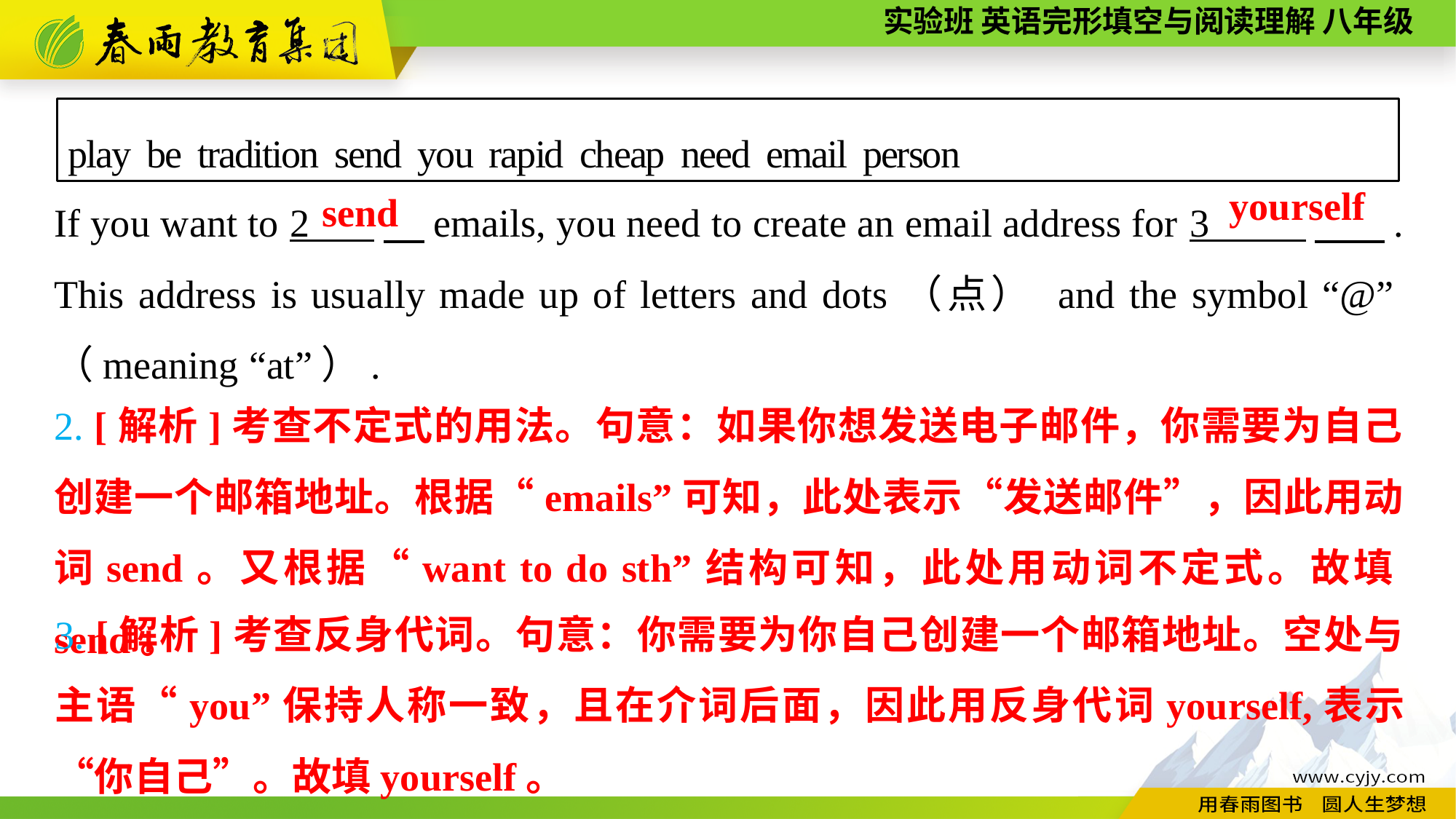

play  be  tradition  send  you  rapid  cheap  need  email  person
If you want to 2      ，emails, you need to create an email address for 3         　   . This address is usually made up of letters and dots（点） and the symbol “@”（meaning “at”）.
yourself
send
2. [解析]考查不定式的用法。句意：如果你想发送电子邮件，你需要为自己创建一个邮箱地址。根据“emails”可知，此处表示“发送邮件”，因此用动词send。又根据“want to do sth”结构可知，此处用动词不定式。故填send。
3. [解析]考查反身代词。句意：你需要为你自己创建一个邮箱地址。空处与主语“you”保持人称一致，且在介词后面，因此用反身代词yourself,表示“你自己”。故填yourself。